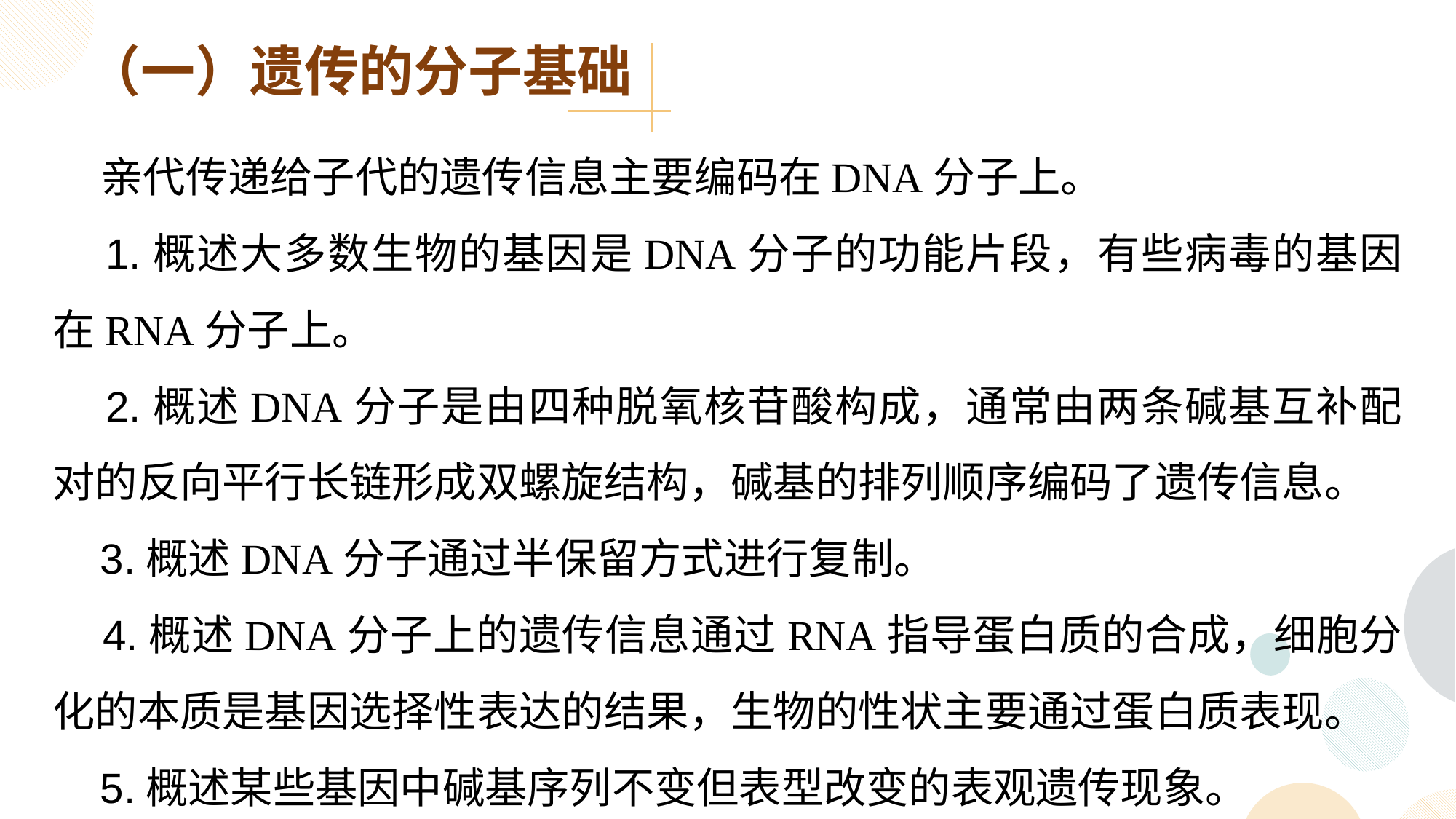

（一）遗传的分子基础
    亲代传递给子代的遗传信息主要编码在DNA分子上。
    1.概述大多数生物的基因是DNA分子的功能片段，有些病毒的基因在RNA分子上。
    2.概述DNA分子是由四种脱氧核苷酸构成，通常由两条碱基互补配对的反向平行长链形成双螺旋结构，碱基的排列顺序编码了遗传信息。
    3.概述DNA分子通过半保留方式进行复制。
    4.概述DNA分子上的遗传信息通过RNA指导蛋白质的合成，细胞分化的本质是基因选择性表达的结果，生物的性状主要通过蛋白质表现。
    5.概述某些基因中碱基序列不变但表型改变的表观遗传现象。